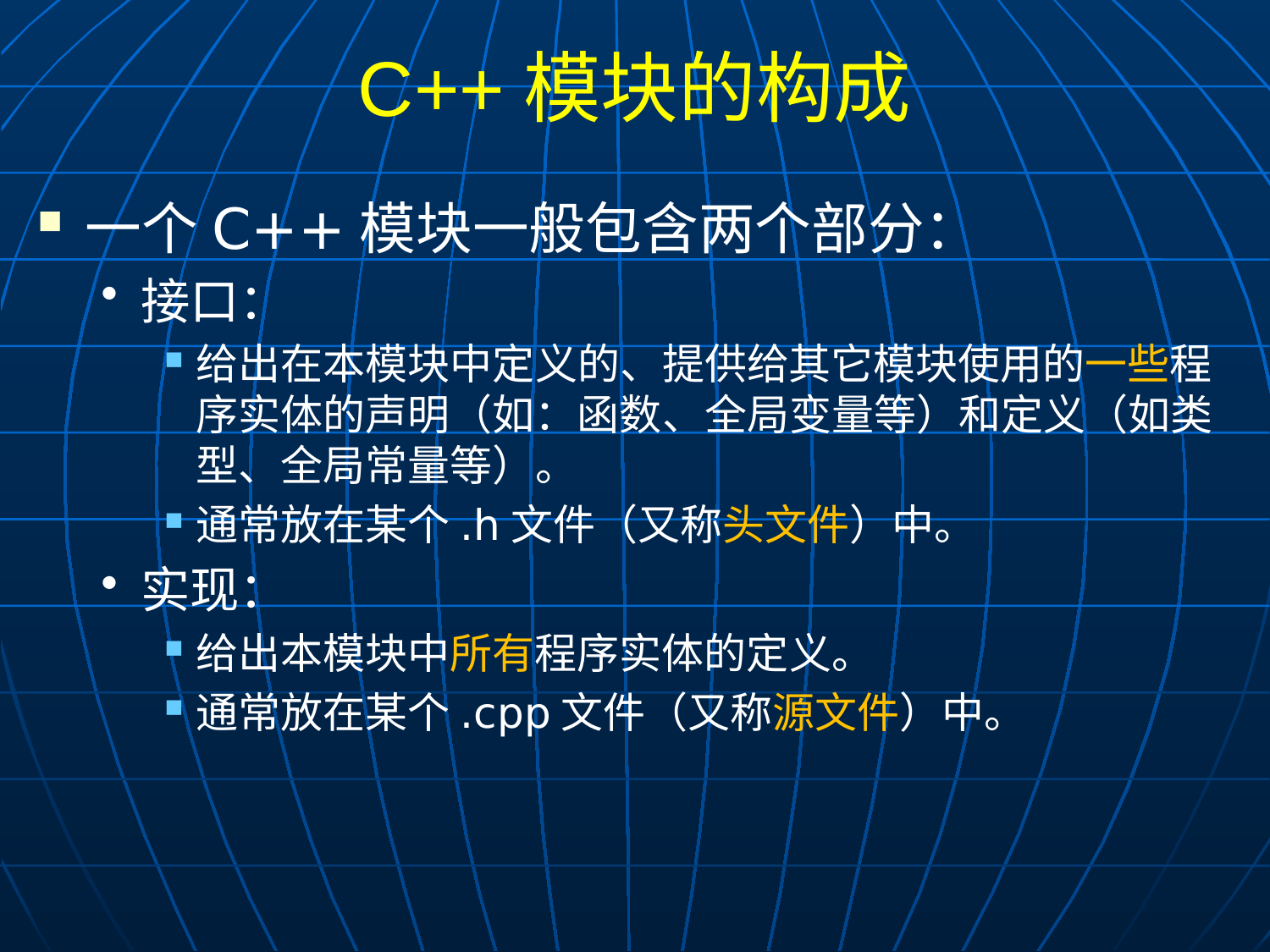

# C++模块的构成
一个C++模块一般包含两个部分：
接口：
给出在本模块中定义的、提供给其它模块使用的一些程序实体的声明（如：函数、全局变量等）和定义（如类型、全局常量等）。
通常放在某个.h文件（又称头文件）中。
实现：
给出本模块中所有程序实体的定义。
通常放在某个.cpp文件（又称源文件）中。